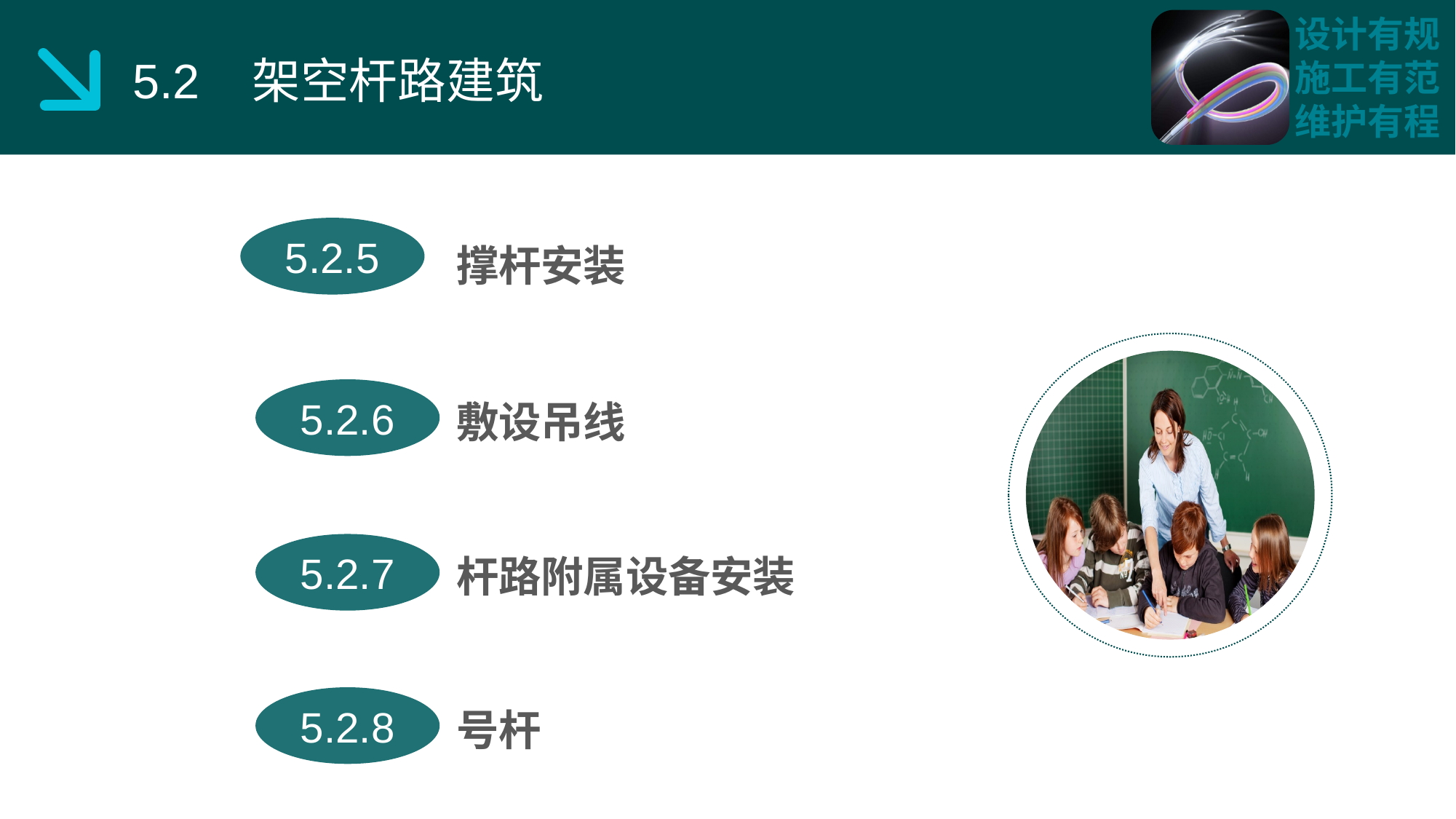

5.2   架空杆路建筑

撑杆安装
5.2.5

敷设吊线
5.2.6
杆路附属设备安装
5.2.7
号杆
5.2.8